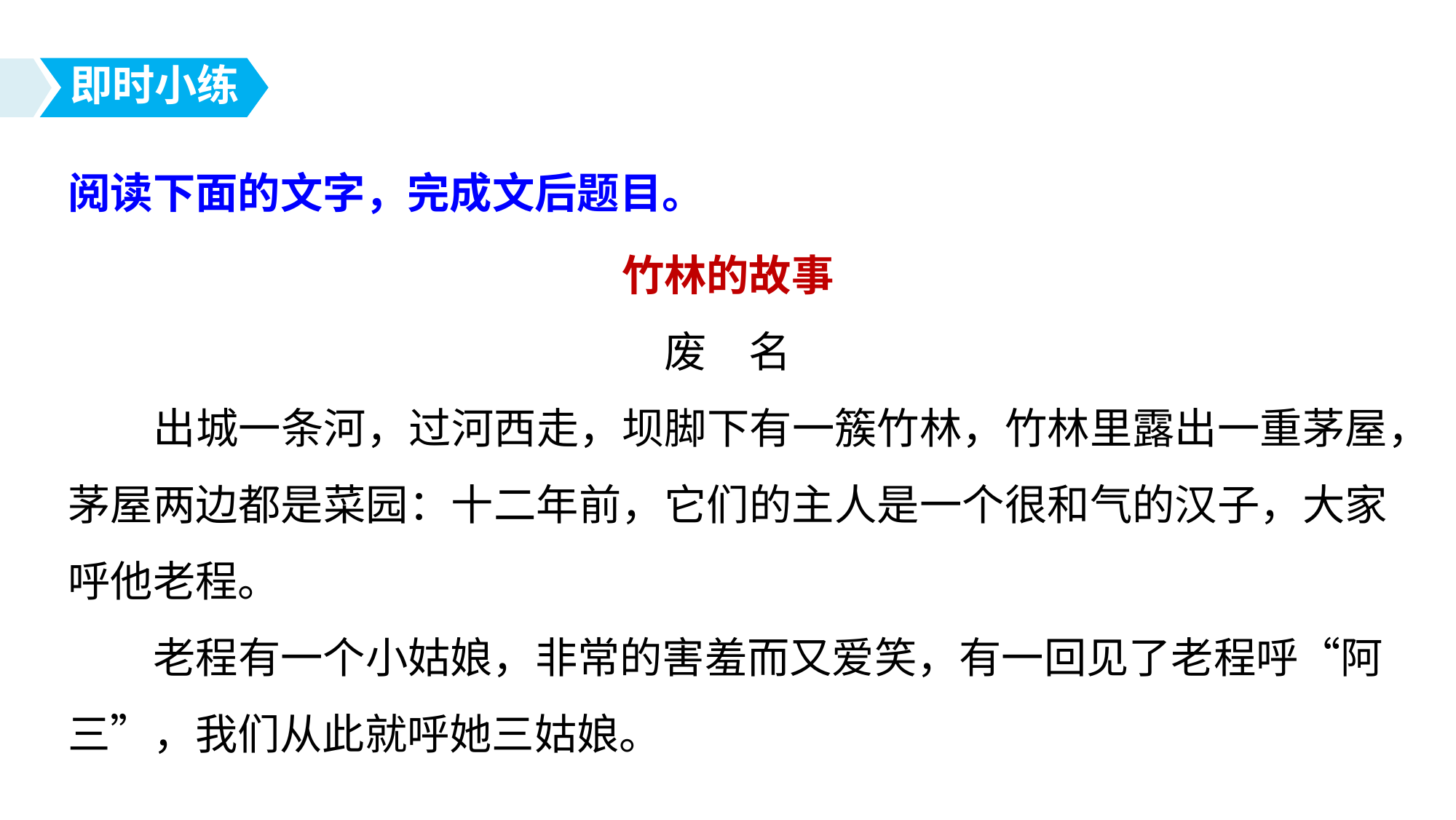

即时小练

阅读下面的文字，完成文后题目。
竹林的故事
废　名
出城一条河，过河西走，坝脚下有一簇竹林，竹林里露出一重茅屋，茅屋两边都是菜园：十二年前，它们的主人是一个很和气的汉子，大家呼他老程。
老程有一个小姑娘，非常的害羞而又爱笑，有一回见了老程呼“阿三”，我们从此就呼她三姑娘。